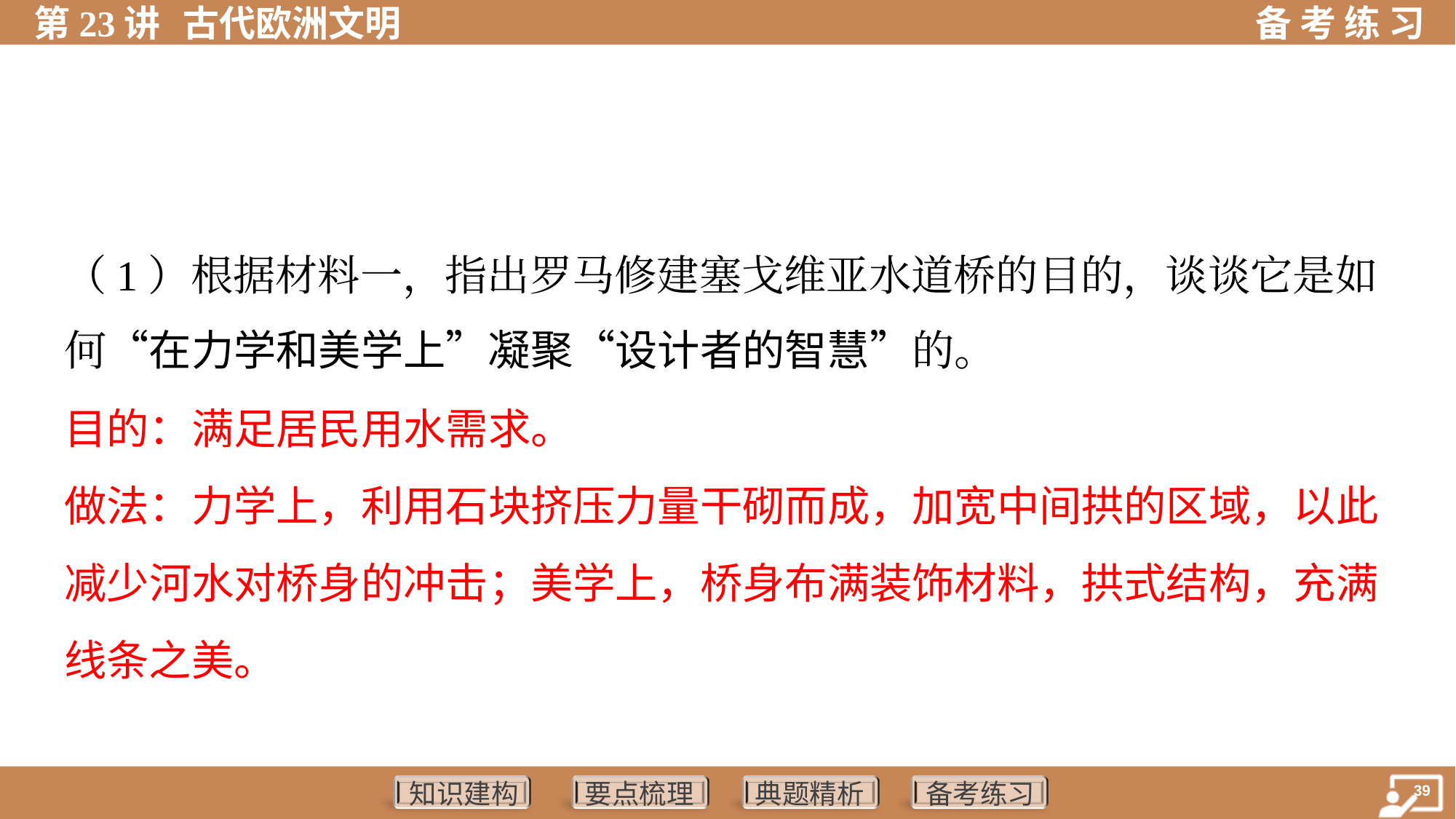

（1）根据材料一，指出罗马修建塞戈维亚水道桥的目的，谈谈它是如
何“在力学和美学上”凝聚“设计者的智慧”的。
目的：满足居民用水需求。
做法：力学上，利用石块挤压力量干砌而成，加宽中间拱的区域，以此
减少河水对桥身的冲击；美学上，桥身布满装饰材料，拱式结构，充满
线条之美。